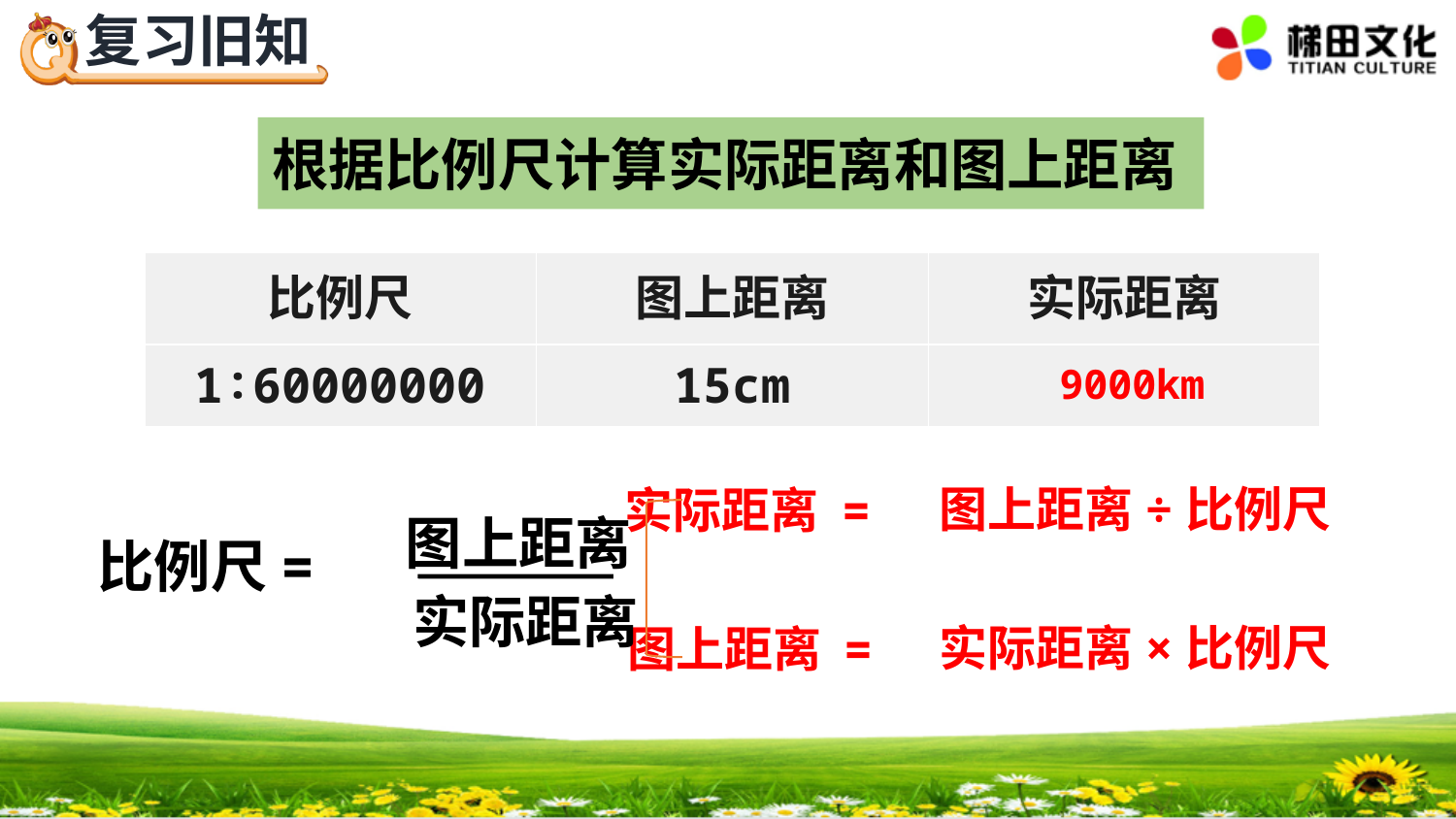

根据比例尺计算实际距离和图上距离
| 比例尺 | 图上距离 | 实际距离 |
| --- | --- | --- |
| 1∶60000000 | 15cm |  |
9000km
图上距离÷比例尺
     实际距离 =
图上距离

实际距离
     比例尺=

实际距离×比例尺
     图上距离 =